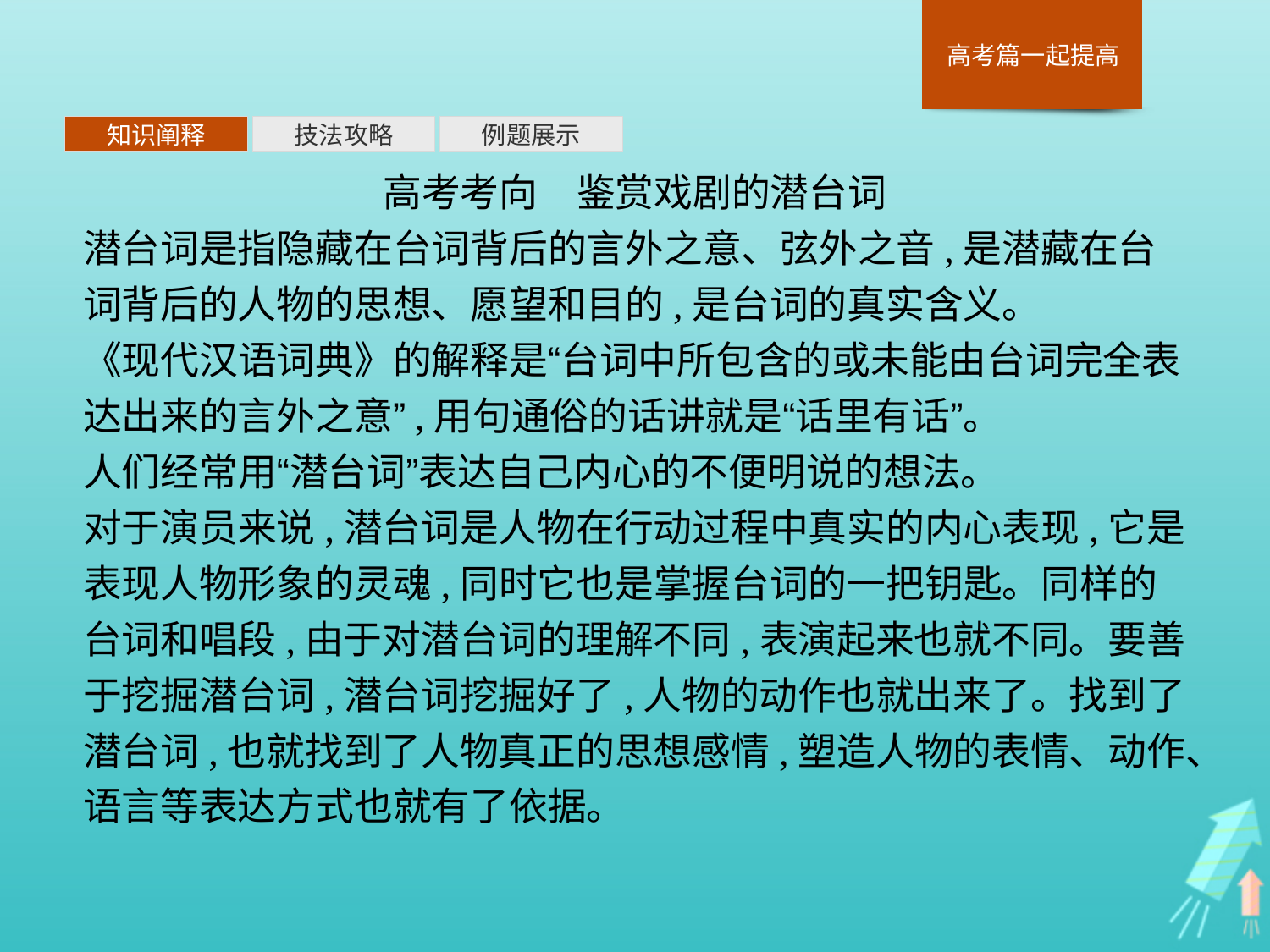

知识阐释
技法攻略
例题展示
高考考向　鉴赏戏剧的潜台词
潜台词是指隐藏在台词背后的言外之意、弦外之音,是潜藏在台词背后的人物的思想、愿望和目的,是台词的真实含义。
《现代汉语词典》的解释是“台词中所包含的或未能由台词完全表达出来的言外之意”,用句通俗的话讲就是“话里有话”。
人们经常用“潜台词”表达自己内心的不便明说的想法。
对于演员来说,潜台词是人物在行动过程中真实的内心表现,它是表现人物形象的灵魂,同时它也是掌握台词的一把钥匙。同样的台词和唱段,由于对潜台词的理解不同,表演起来也就不同。要善于挖掘潜台词,潜台词挖掘好了,人物的动作也就出来了。找到了潜台词,也就找到了人物真正的思想感情,塑造人物的表情、动作、语言等表达方式也就有了依据。